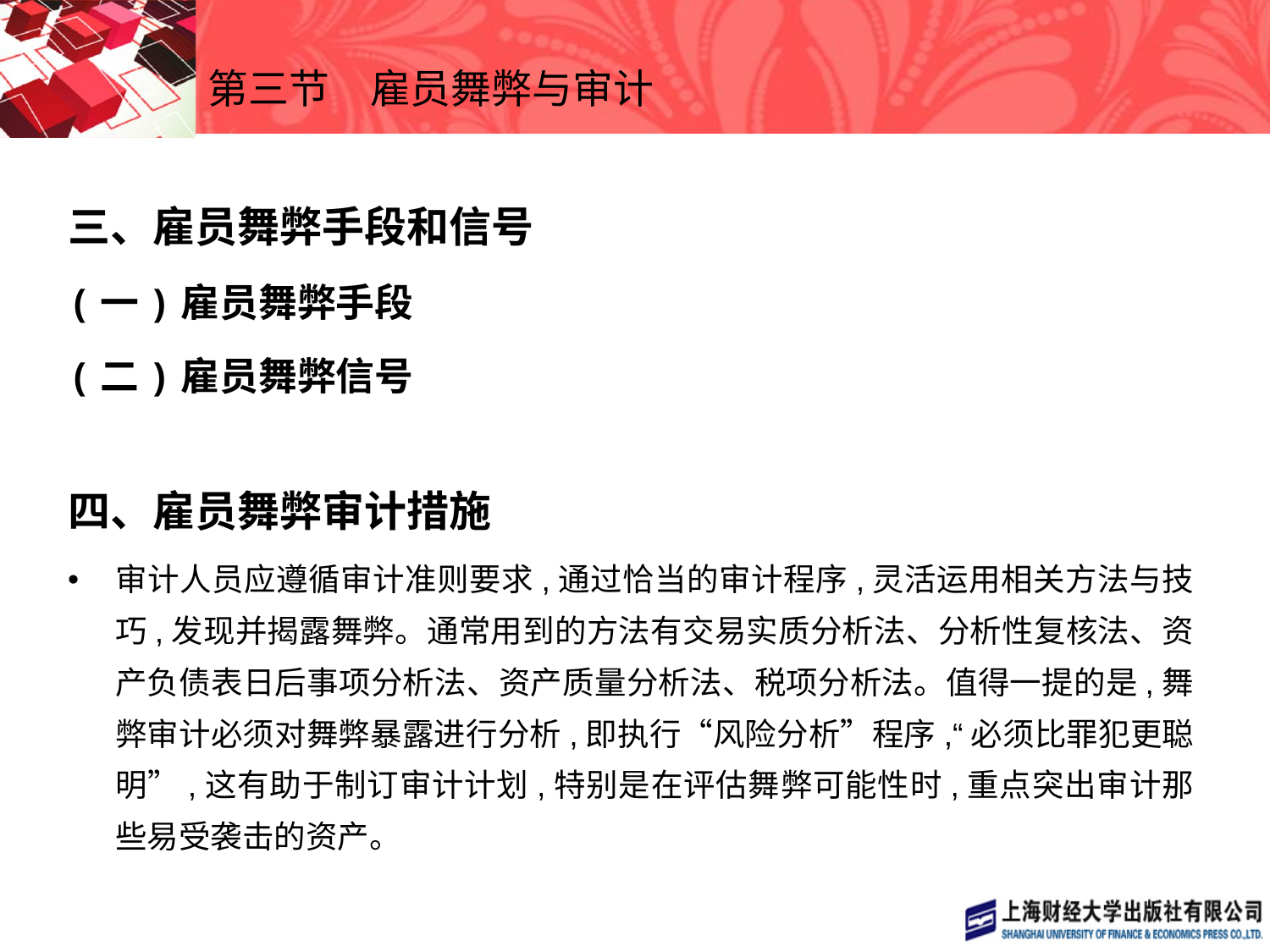

# 第三节　雇员舞弊与审计
三、雇员舞弊手段和信号
(一)雇员舞弊手段
(二)雇员舞弊信号

四、雇员舞弊审计措施
审计人员应遵循审计准则要求,通过恰当的审计程序,灵活运用相关方法与技巧,发现并揭露舞弊。通常用到的方法有交易实质分析法、分析性复核法、资产负债表日后事项分析法、资产质量分析法、税项分析法。值得一提的是,舞弊审计必须对舞弊暴露进行分析,即执行“风险分析”程序,“必须比罪犯更聪明”,这有助于制订审计计划,特别是在评估舞弊可能性时,重点突出审计那些易受袭击的资产。